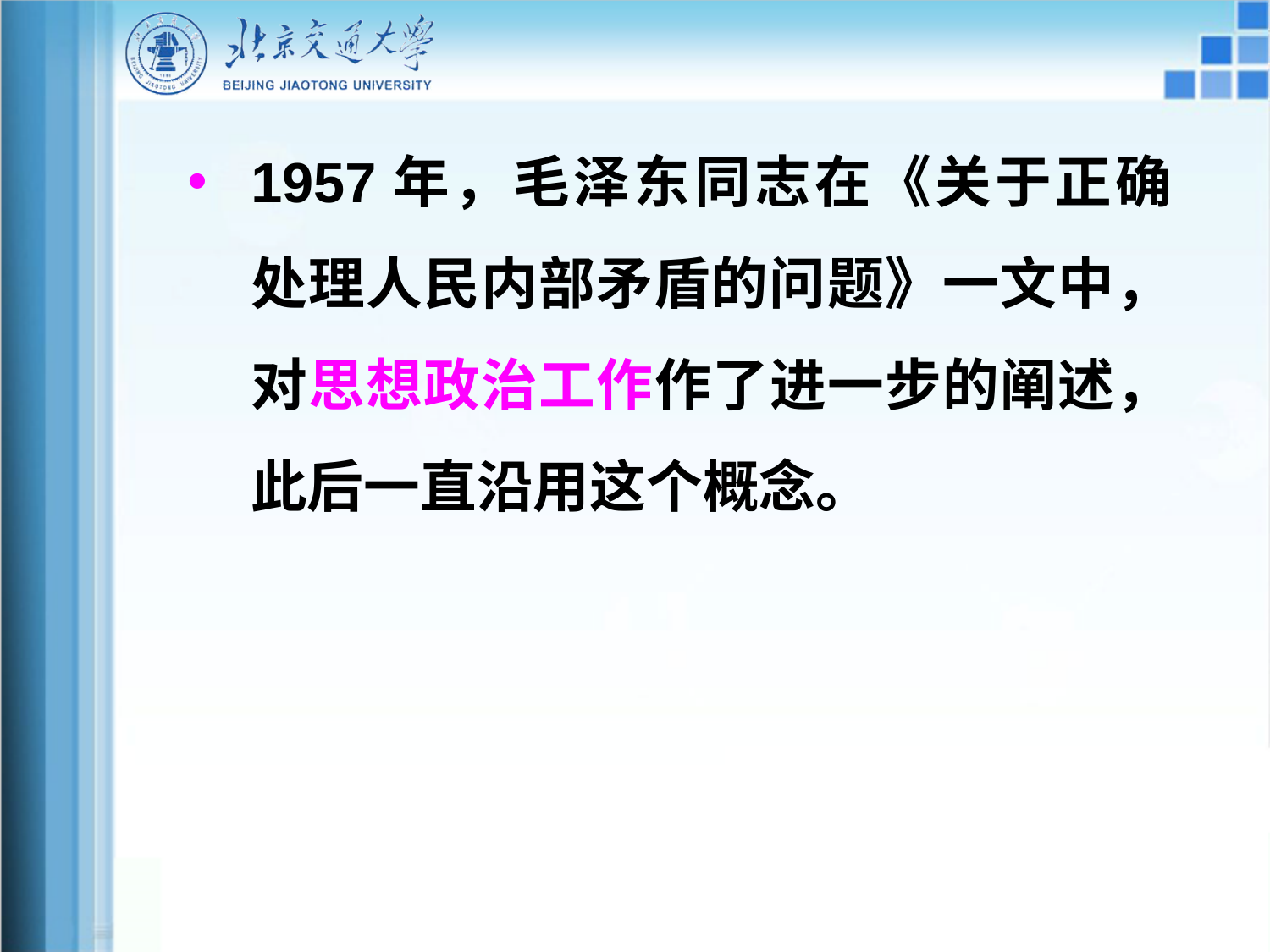

1957年，毛泽东同志在《关于正确处理人民内部矛盾的问题》一文中，对思想政治工作作了进一步的阐述，此后一直沿用这个概念。